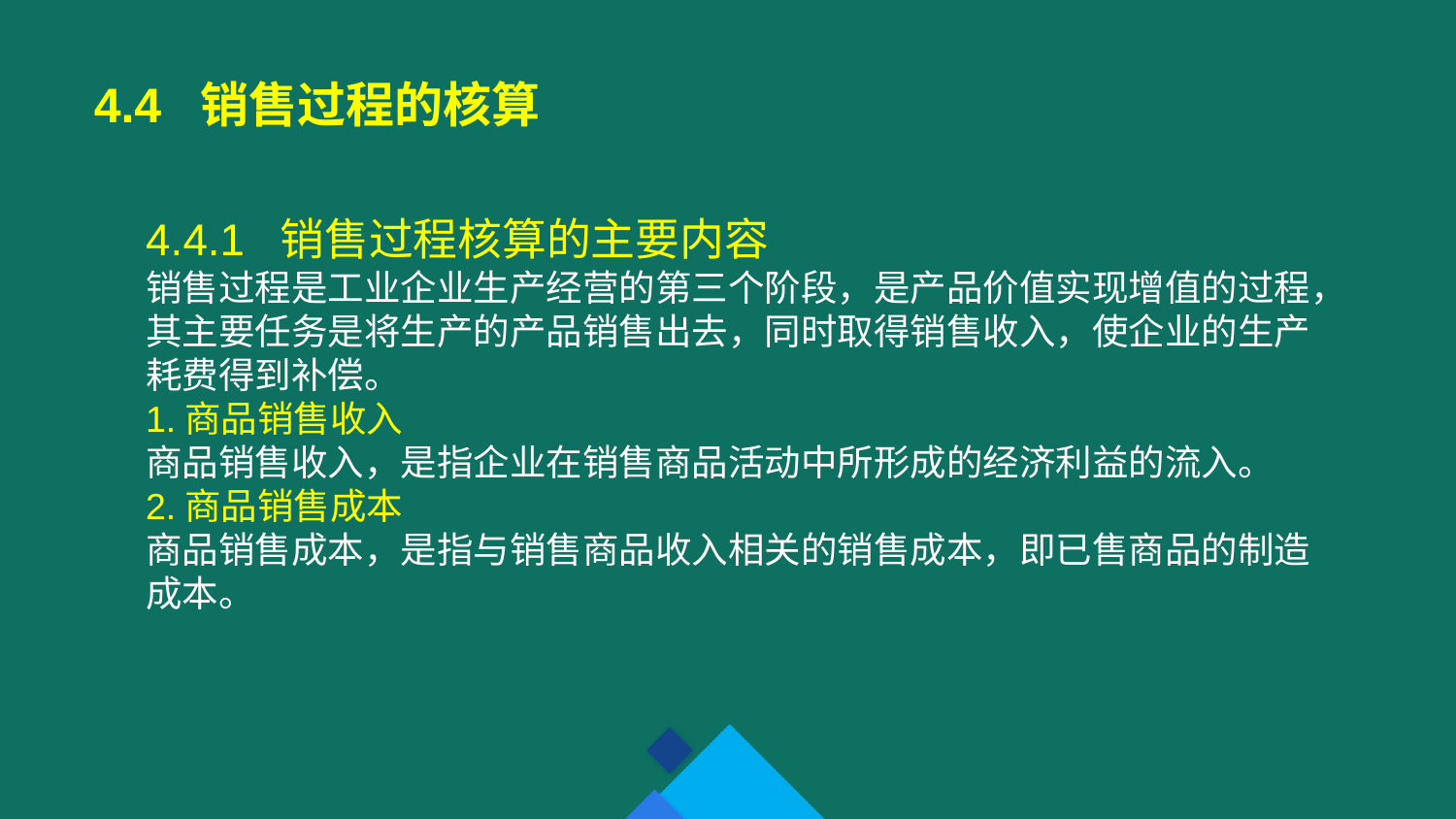

4.4  销售过程的核算
4.4.1  销售过程核算的主要内容
销售过程是工业企业生产经营的第三个阶段，是产品价值实现增值的过程，其主要任务是将生产的产品销售出去，同时取得销售收入，使企业的生产耗费得到补偿。
1.商品销售收入
商品销售收入，是指企业在销售商品活动中所形成的经济利益的流入。
2.商品销售成本
商品销售成本，是指与销售商品收入相关的销售成本，即已售商品的制造成本。